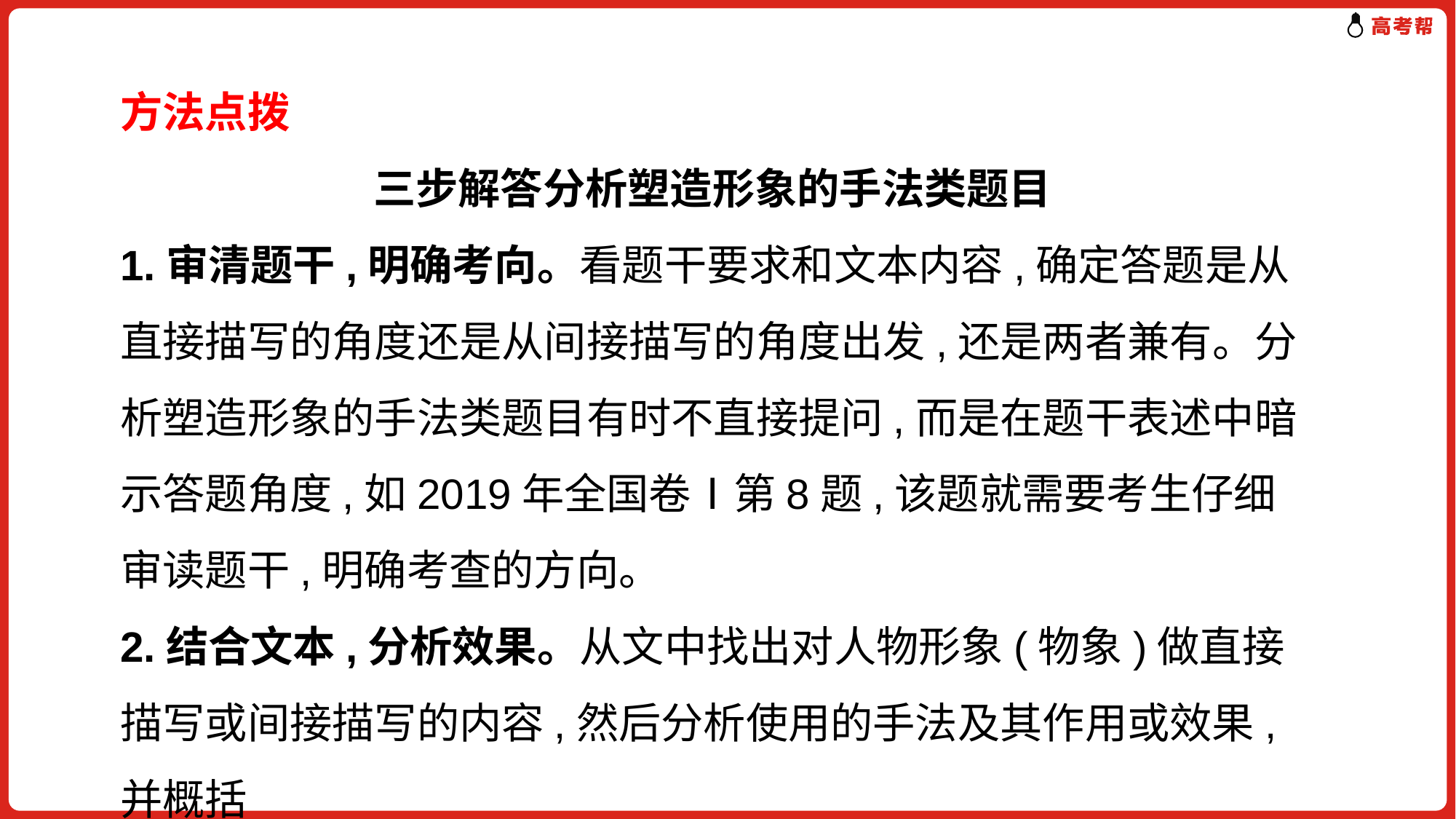

方法点拨
三步解答分析塑造形象的手法类题目
1.审清题干,明确考向。看题干要求和文本内容,确定答题是从直接描写的角度还是从间接描写的角度出发,还是两者兼有。分析塑造形象的手法类题目有时不直接提问,而是在题干表述中暗示答题角度,如2019年全国卷Ⅰ第8题,该题就需要考生仔细审读题干,明确考查的方向。
2.结合文本,分析效果。从文中找出对人物形象(物象)做直接描写或间接描写的内容,然后分析使用的手法及其作用或效果,并概括